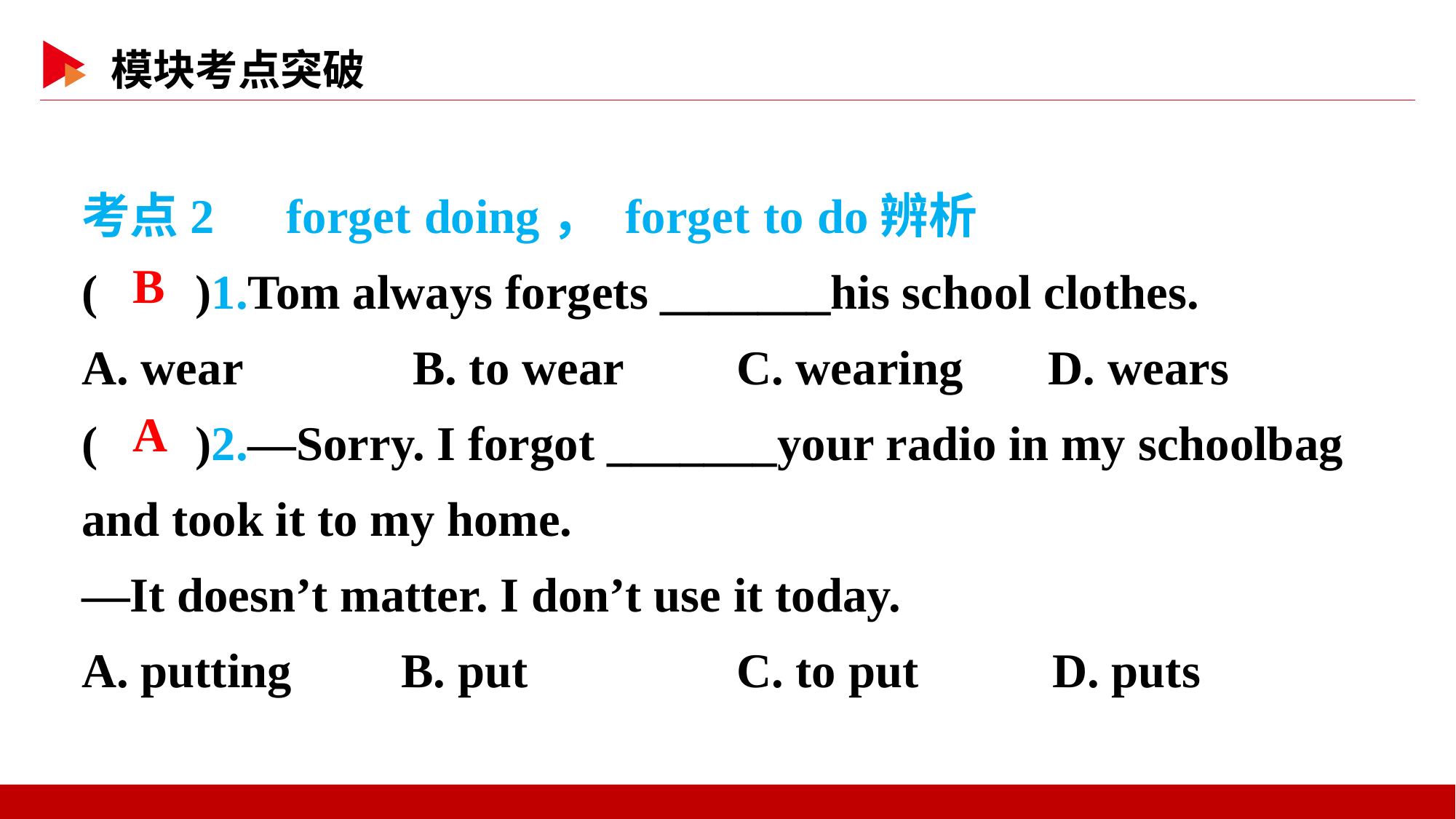

考点2　forget doing， forget to do辨析
(        )1.Tom always forgets _______his school clothes.
A. wear　　　B. to wear		C. wearing       D. wears
(        )2.—Sorry. I forgot _______your radio in my schoolbag and took it to my home.
—It doesn’t matter. I don’t use it today.
A. putting         B. put		C. to put           D. puts
   B
   A